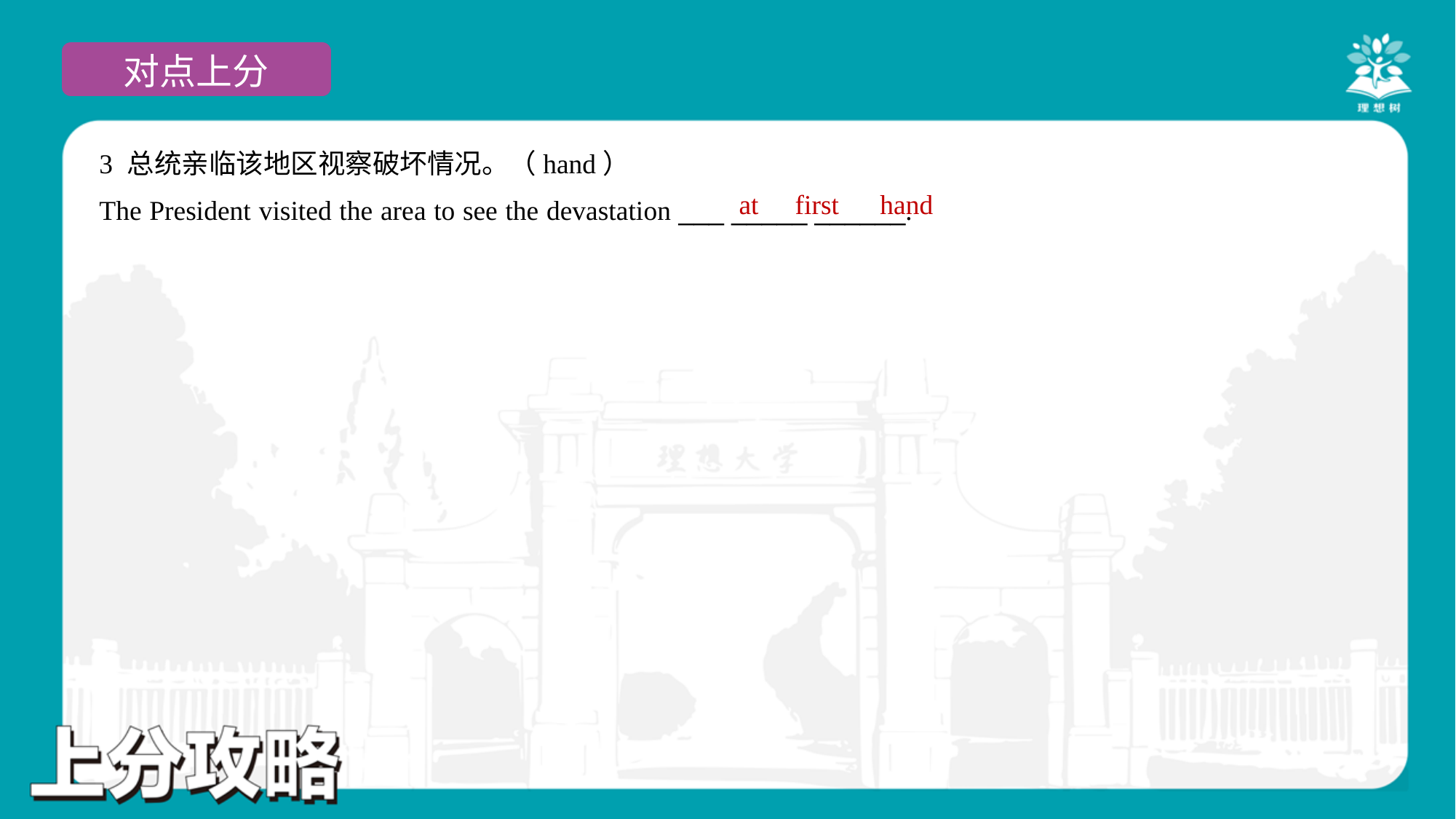

3 总统亲临该地区视察破坏情况。（hand）
The President visited the area to see the devastation ___ _____ ______.
at
first
hand